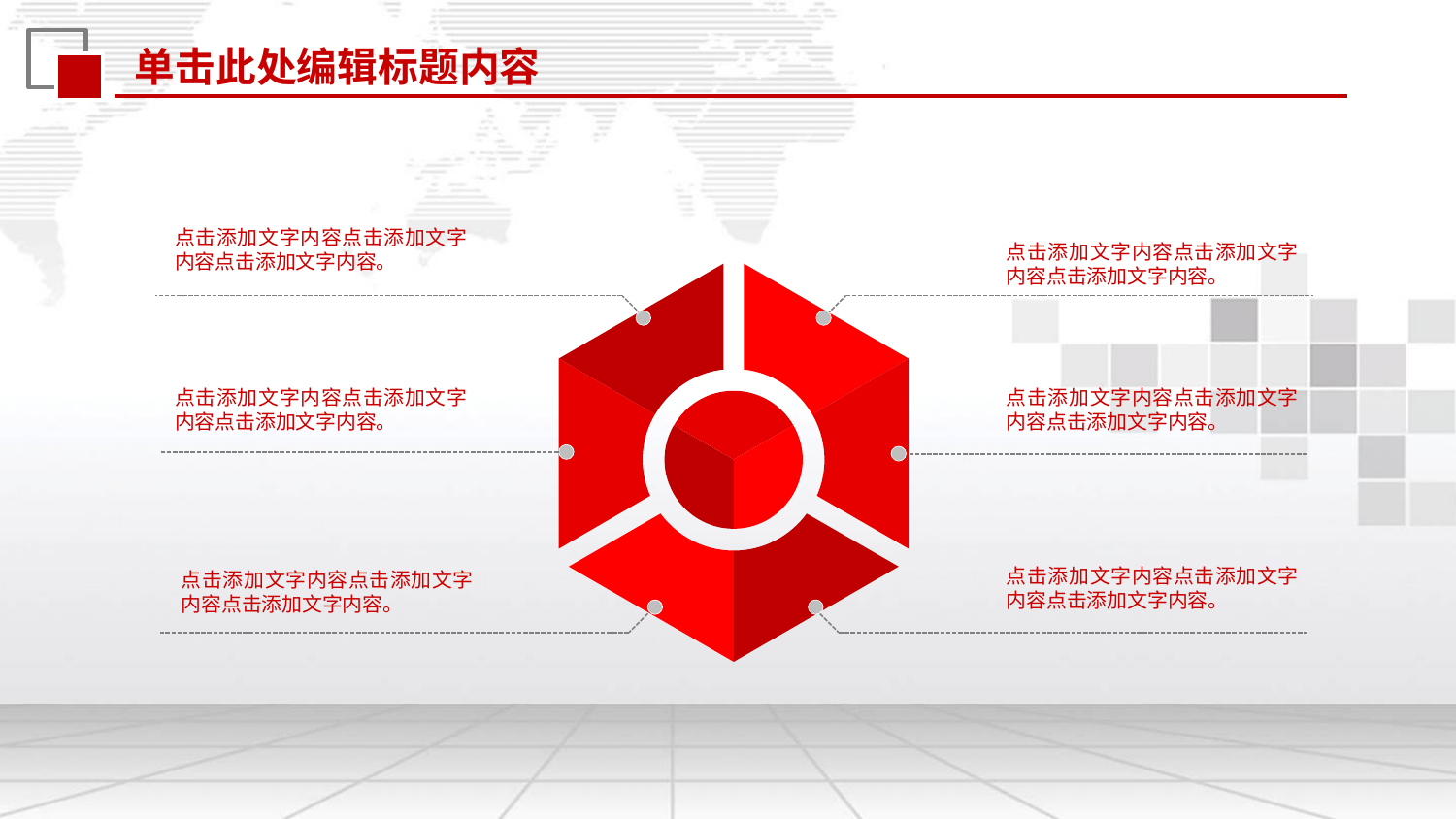

单击此处编辑标题内容
点击添加文字内容点击添加文字内容点击添加文字内容。
点击添加文字内容点击添加文字内容点击添加文字内容。

点击添加文字内容点击添加文字内容点击添加文字内容。
点击添加文字内容点击添加文字内容点击添加文字内容。

点击添加文字内容点击添加文字内容点击添加文字内容。
点击添加文字内容点击添加文字内容点击添加文字内容。